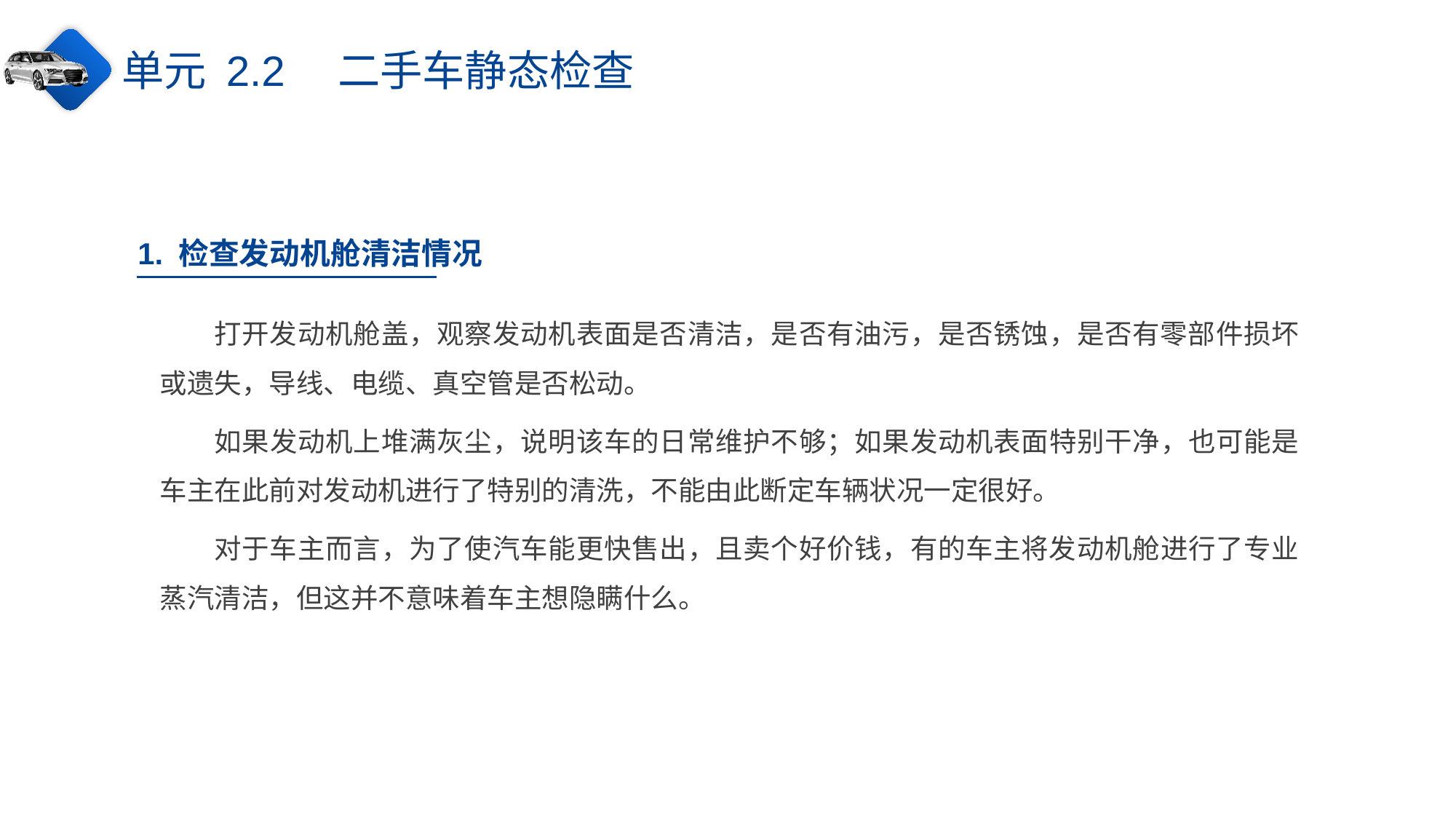

单元 2.2　二手车静态检查
1. 检查发动机舱清洁情况
打开发动机舱盖，观察发动机表面是否清洁，是否有油污，是否锈蚀，是否有零部件损坏或遗失，导线、电缆、真空管是否松动。
如果发动机上堆满灰尘，说明该车的日常维护不够；如果发动机表面特别干净，也可能是车主在此前对发动机进行了特别的清洗，不能由此断定车辆状况一定很好。
对于车主而言，为了使汽车能更快售出，且卖个好价钱，有的车主将发动机舱进行了专业蒸汽清洁，但这并不意味着车主想隐瞒什么。